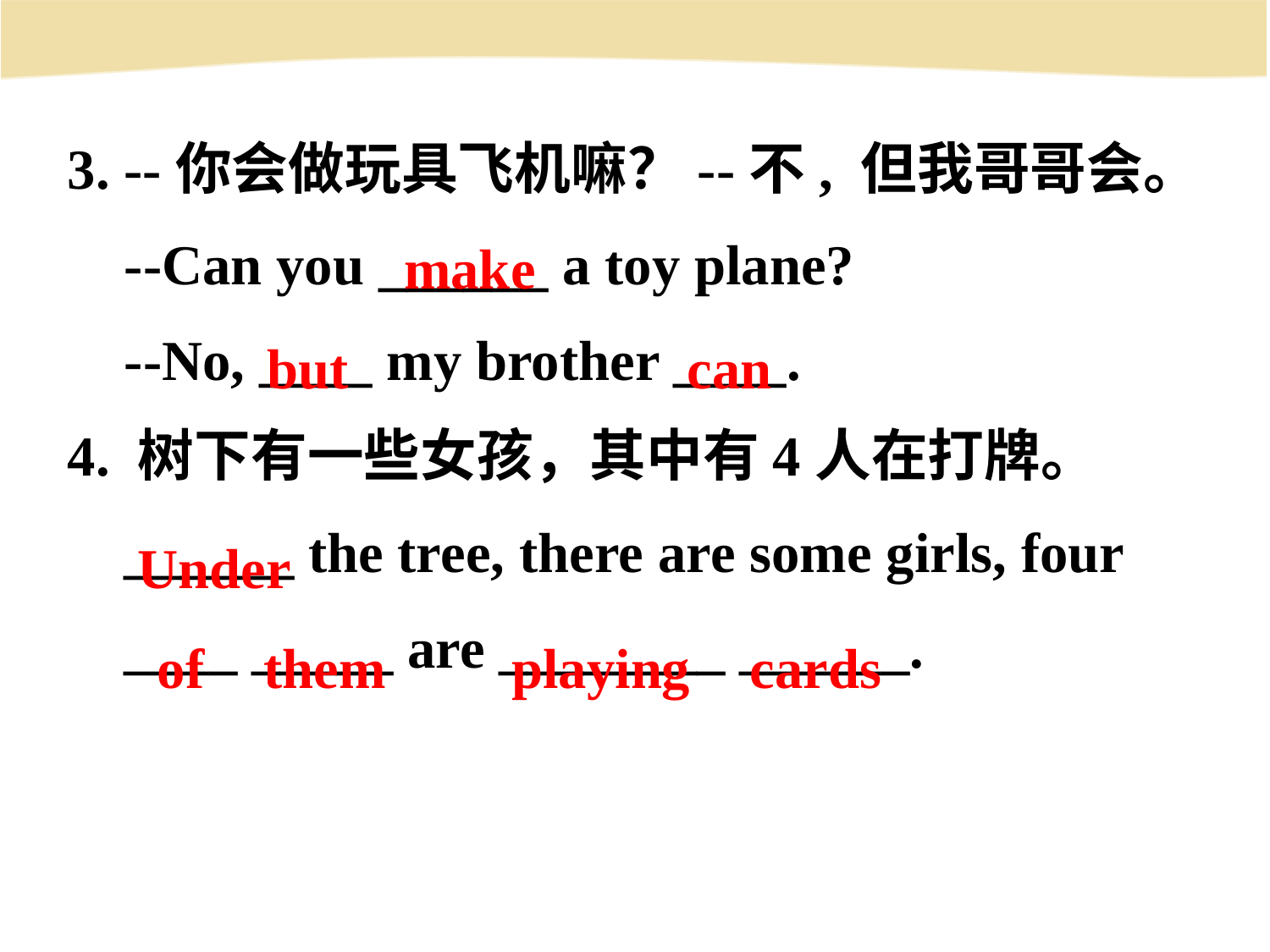

3. --你会做玩具飞机嘛？--不, 但我哥哥会。
    --Can you ______ a toy plane?
    --No, ____ my brother ____.
4. 树下有一些女孩，其中有4人在打牌。
    ______ the tree, there are some girls, four
    ____ _____ are ________ ______.

make
but
can
Under
of    them
 playing    cards